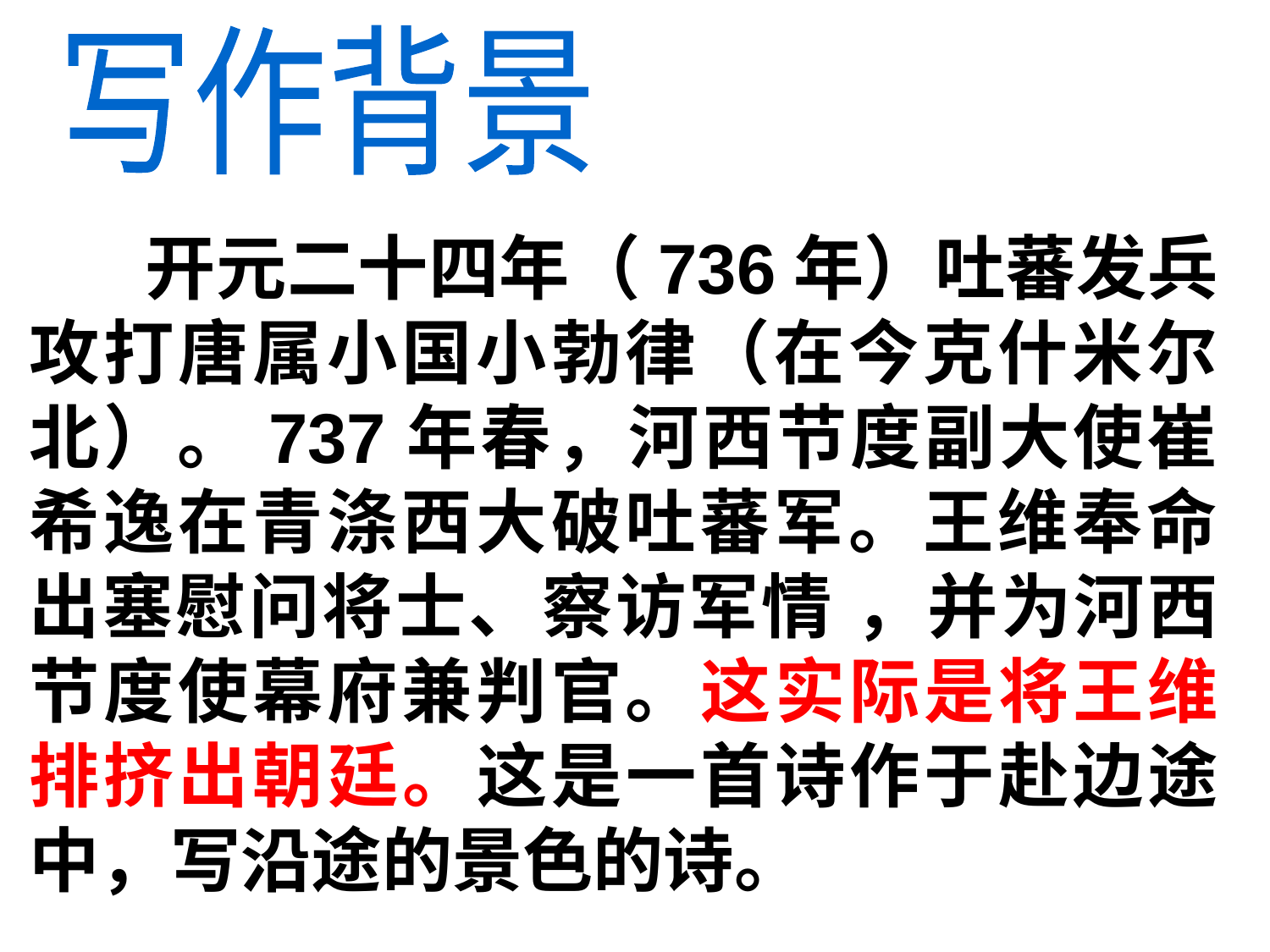

写作背景
             开元二十四年（736年）吐蕃发兵攻打唐属小国小勃律（在今克什米尔北）。737年春，河西节度副大使崔希逸在青涤西大破吐蕃军。王维奉命出塞慰问将士、察访军情 ，并为河西节度使幕府兼判官。这实际是将王维排挤出朝廷。这是一首诗作于赴边途中，写沿途的景色的诗。